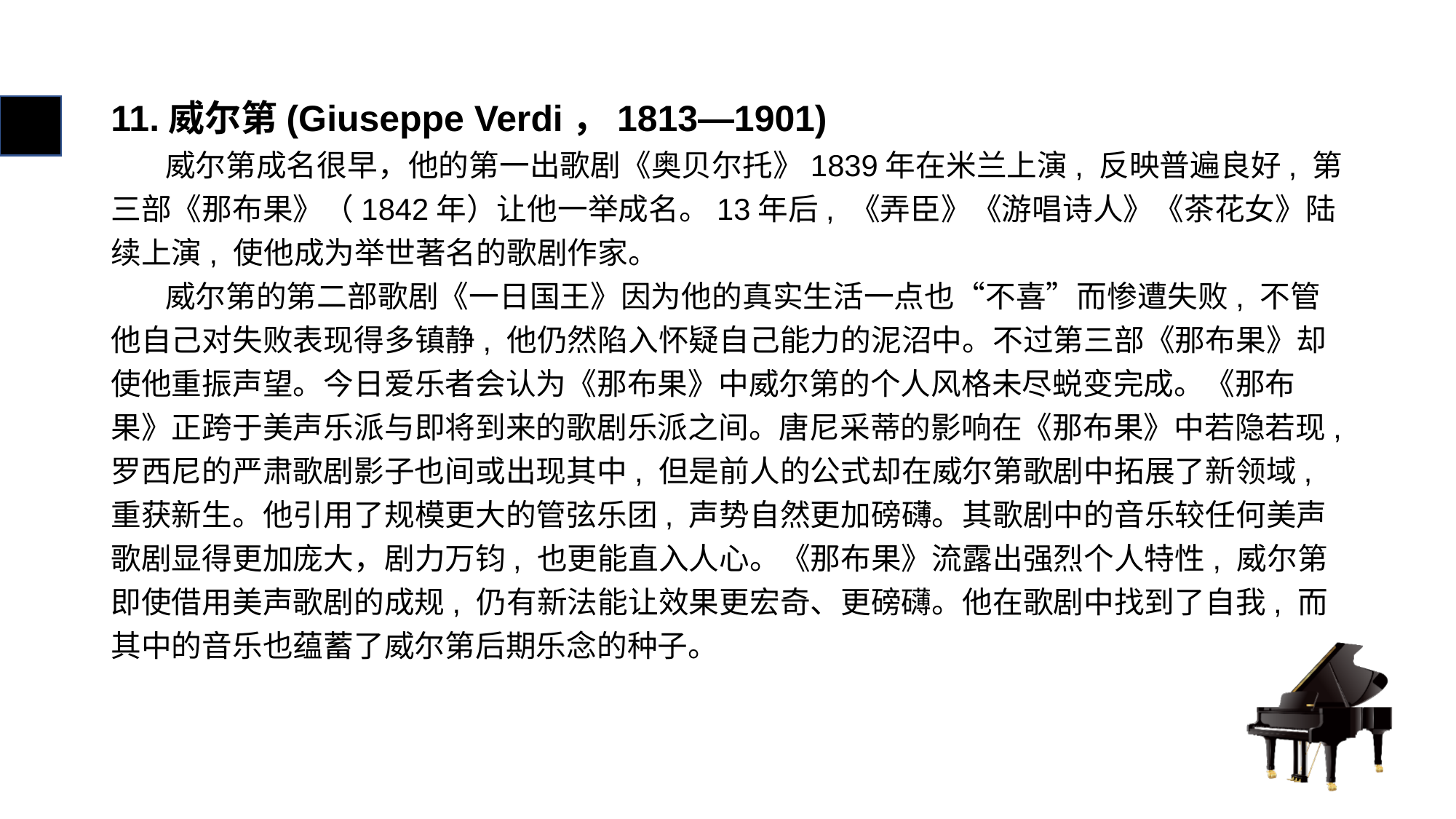

# 11.威尔第(Giuseppe Verdi，1813—1901)
       威尔第成名很早，他的第一出歌剧《奥贝尔托》1839年在米兰上演, 反映普遍良好, 第三部《那布果》（1842年）让他一举成名。13年后, 《弄臣》《游唱诗人》《茶花女》陆续上演, 使他成为举世著名的歌剧作家。
       威尔第的第二部歌剧《一日国王》因为他的真实生活一点也“不喜”而惨遭失败, 不管他自己对失败表现得多镇静, 他仍然陷入怀疑自己能力的泥沼中。不过第三部《那布果》却使他重振声望。今日爱乐者会认为《那布果》中威尔第的个人风格未尽蜕变完成。《那布果》正跨于美声乐派与即将到来的歌剧乐派之间。唐尼采蒂的影响在《那布果》中若隐若现, 罗西尼的严肃歌剧影子也间或出现其中, 但是前人的公式却在威尔第歌剧中拓展了新领域, 重获新生。他引用了规模更大的管弦乐团, 声势自然更加磅礴。其歌剧中的音乐较任何美声歌剧显得更加庞大，剧力万钧, 也更能直入人心。《那布果》流露出强烈个人特性, 威尔第即使借用美声歌剧的成规, 仍有新法能让效果更宏奇、更磅礴。他在歌剧中找到了自我, 而其中的音乐也蕴蓄了威尔第后期乐念的种子。